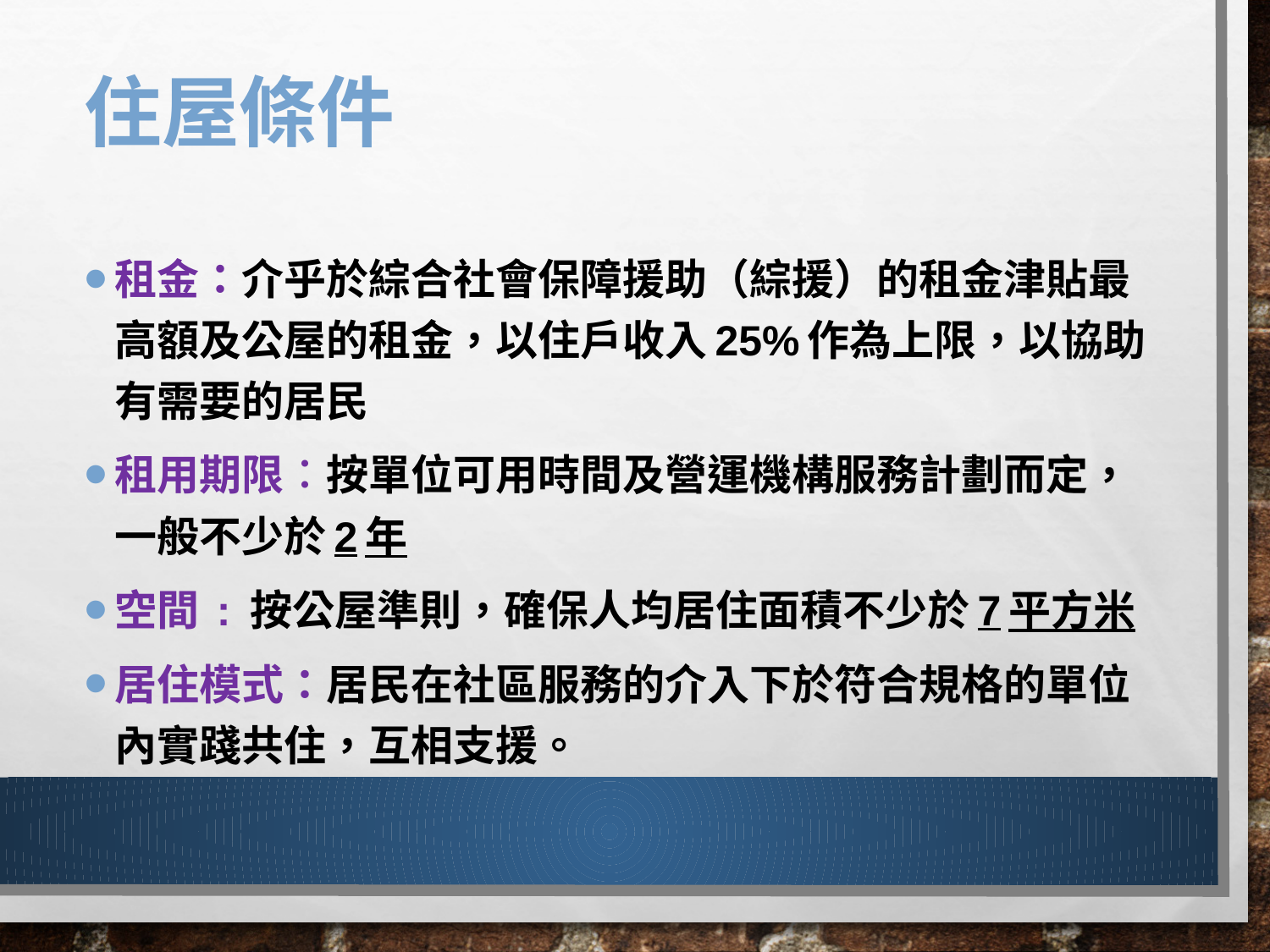

# 住屋條件
租金：介乎於綜合社會保障援助（綜援）的租金津貼最高額及公屋的租金，以住戶收入25%作為上限，以協助有需要的居民
租用期限︰按單位可用時間及營運機構服務計劃而定，一般不少於2年
空間 : 按公屋準則，確保人均居住面積不少於7平方米
居住模式：居民在社區服務的介入下於符合規格的單位內實踐共住，互相支援。